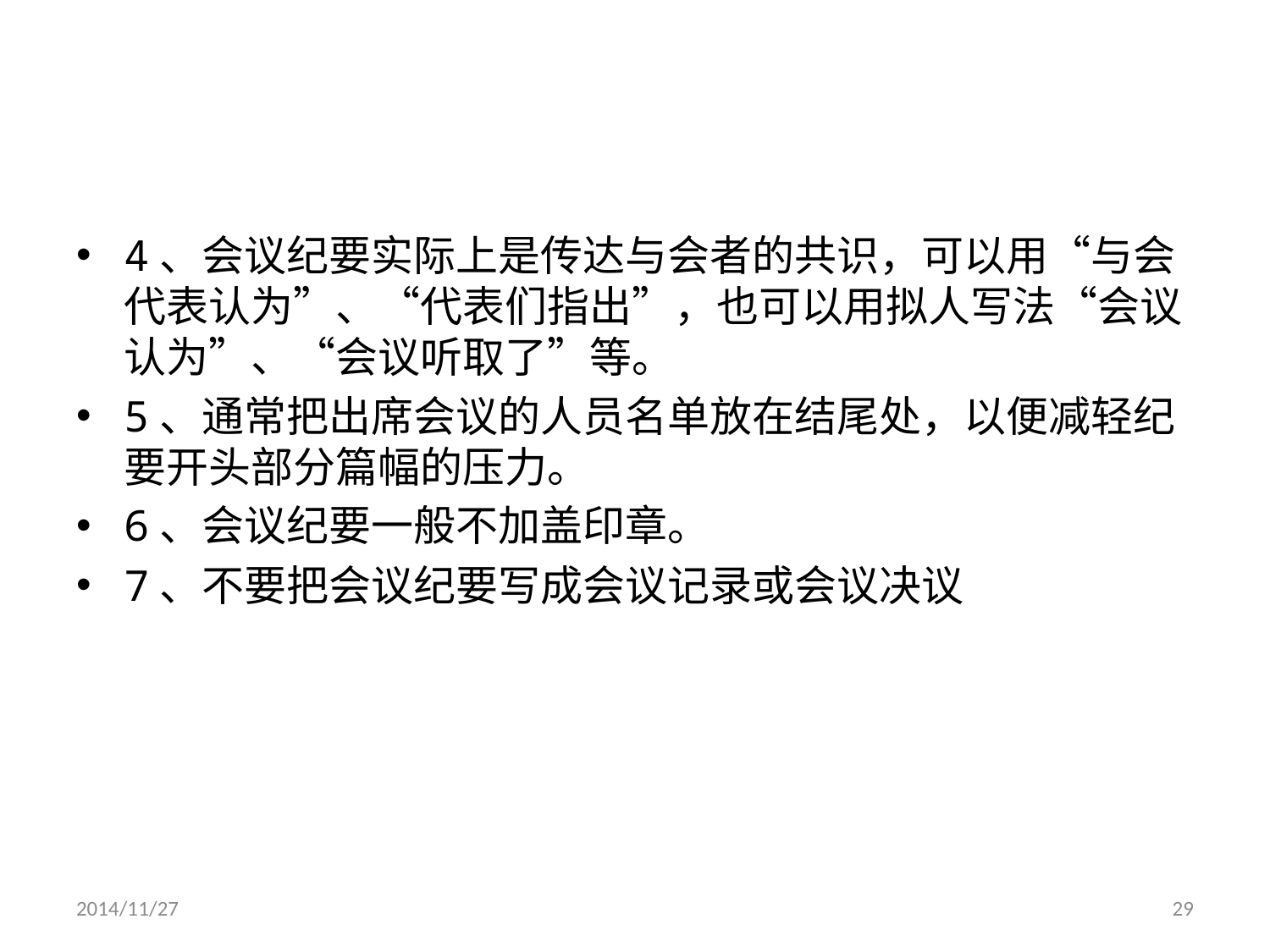

#
4、会议纪要实际上是传达与会者的共识，可以用“与会代表认为”、“代表们指出”，也可以用拟人写法“会议认为”、“会议听取了”等。
5、通常把出席会议的人员名单放在结尾处，以便减轻纪要开头部分篇幅的压力。
6、会议纪要一般不加盖印章。
7、不要把会议纪要写成会议记录或会议决议

2014/11/27
29